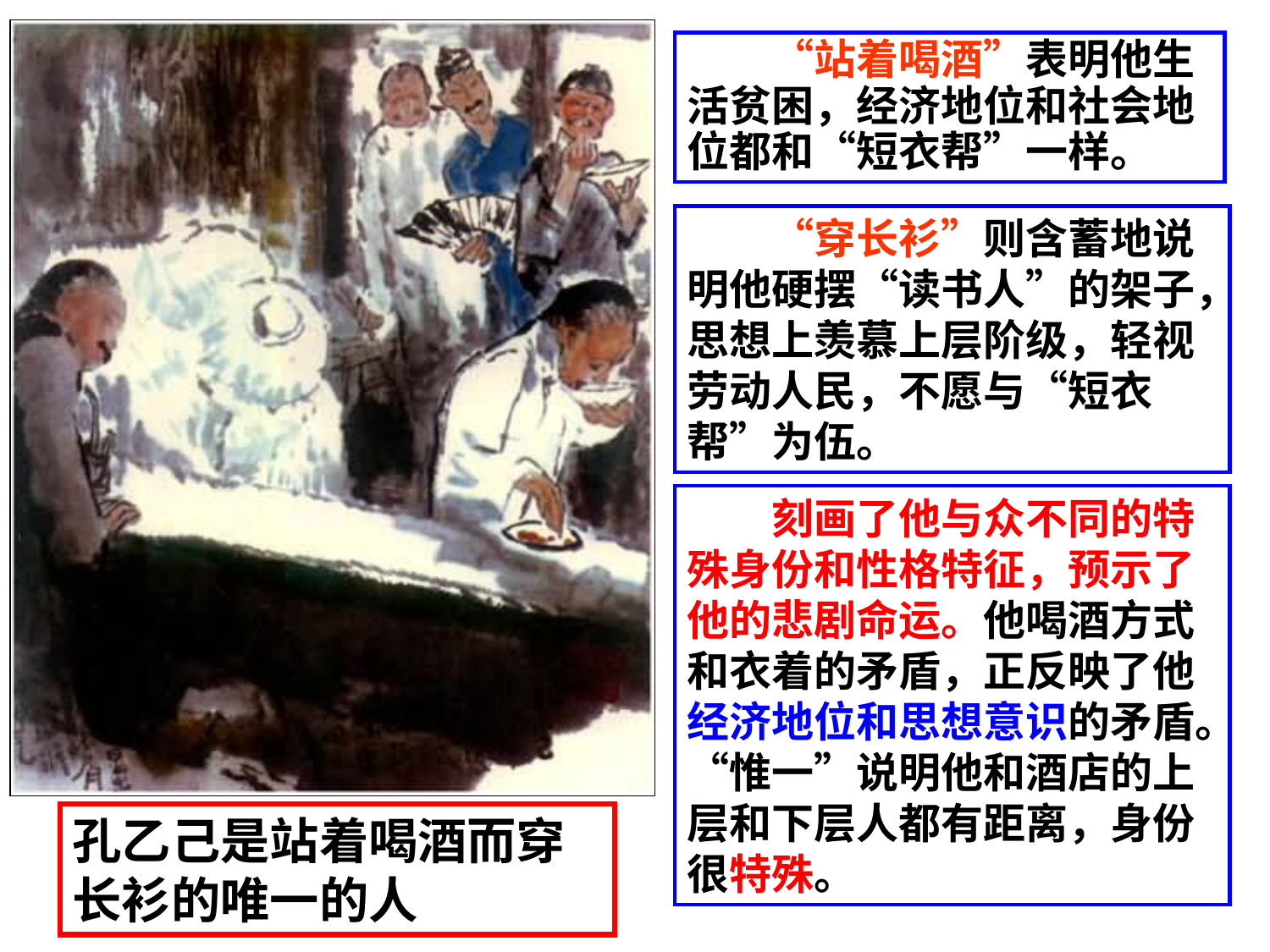

“站着喝酒”表明他生活贫困，经济地位和社会地位都和“短衣帮”一样。
#
　　“穿长衫”则含蓄地说明他硬摆“读书人”的架子，思想上羡慕上层阶级，轻视劳动人民，不愿与“短衣帮”为伍。
　　刻画了他与众不同的特殊身份和性格特征，预示了他的悲剧命运。他喝酒方式和衣着的矛盾，正反映了他经济地位和思想意识的矛盾。“惟一”说明他和酒店的上层和下层人都有距离，身份很特殊。
孔乙己是站着喝酒而穿长衫的唯一的人